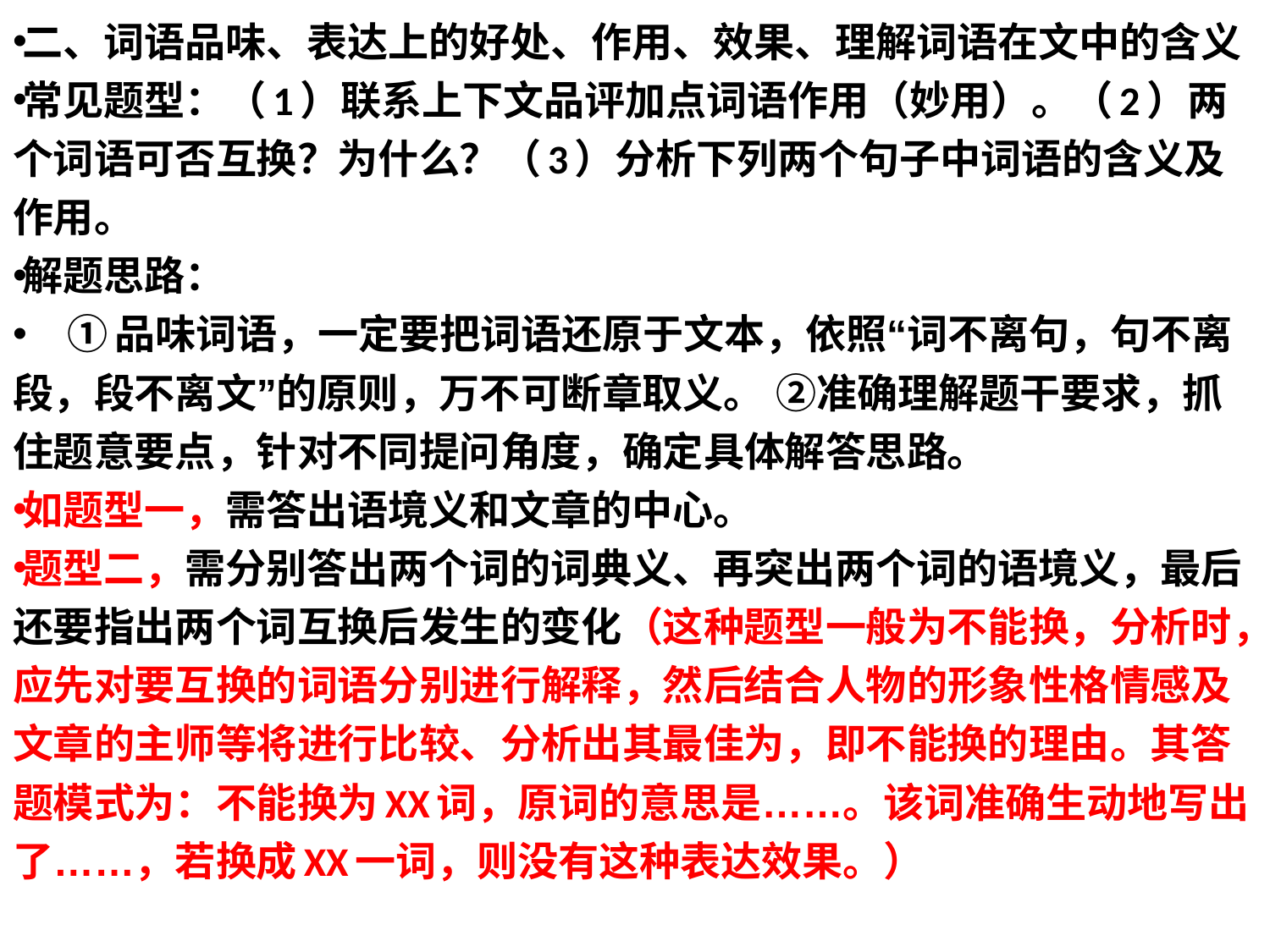

二、词语品味、表达上的好处、作用、效果、理解词语在文中的含义
常见题型：（1）联系上下文品评加点词语作用（妙用）。（2）两个词语可否互换？为什么？（3）分析下列两个句子中词语的含义及作用。
解题思路：
    ①品味词语，一定要把词语还原于文本，依照“词不离句，句不离段，段不离文”的原则，万不可断章取义。 ②准确理解题干要求，抓住题意要点，针对不同提问角度，确定具体解答思路。
如题型一，需答出语境义和文章的中心。
题型二，需分别答出两个词的词典义、再突出两个词的语境义，最后还要指出两个词互换后发生的变化（这种题型一般为不能换，分析时，应先对要互换的词语分别进行解释，然后结合人物的形象性格情感及文章的主师等将进行比较、分析出其最佳为，即不能换的理由。其答题模式为：不能换为XX词，原词的意思是……。该词准确生动地写出了……，若换成XX一词，则没有这种表达效果。）

#